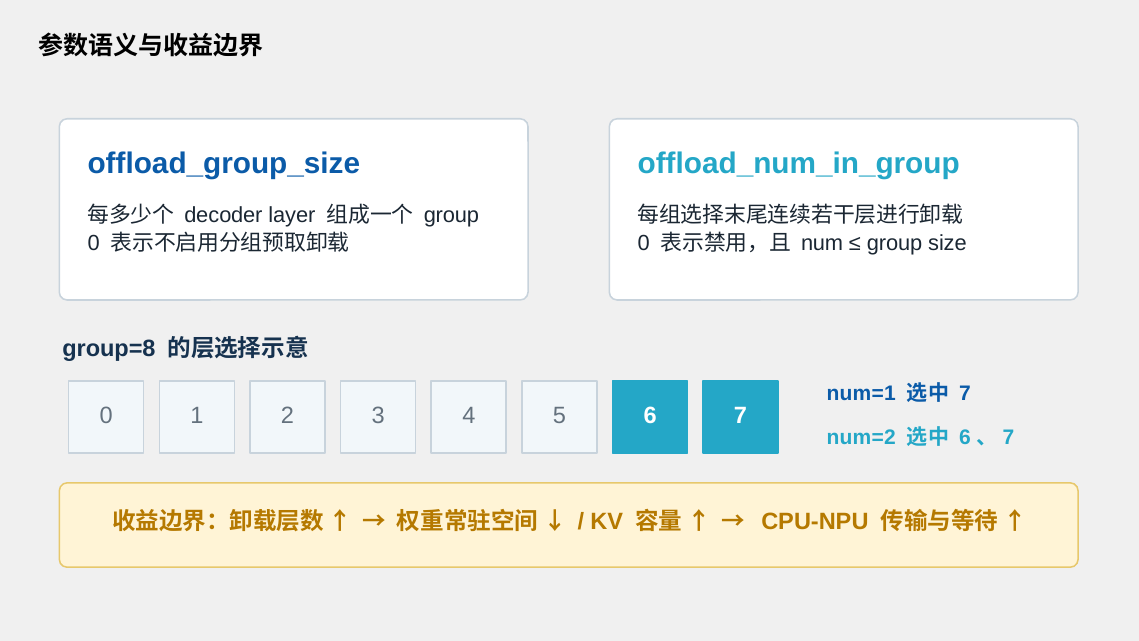

参数语义与收益边界

offload_group_size
offload_num_in_group
每多少个 decoder layer 组成一个 group
0 表示不启用分组预取卸载
每组选择末尾连续若干层进行卸载
0 表示禁用，且 num ≤ group size
group=8 的层选择示意
num=1 选中 7

0
1
2
3
4
5
6
7
num=2 选中 6、7

收益边界：卸载层数 ↑  →  权重常驻空间 ↓ / KV 容量 ↑  →  CPU-NPU 传输与等待 ↑